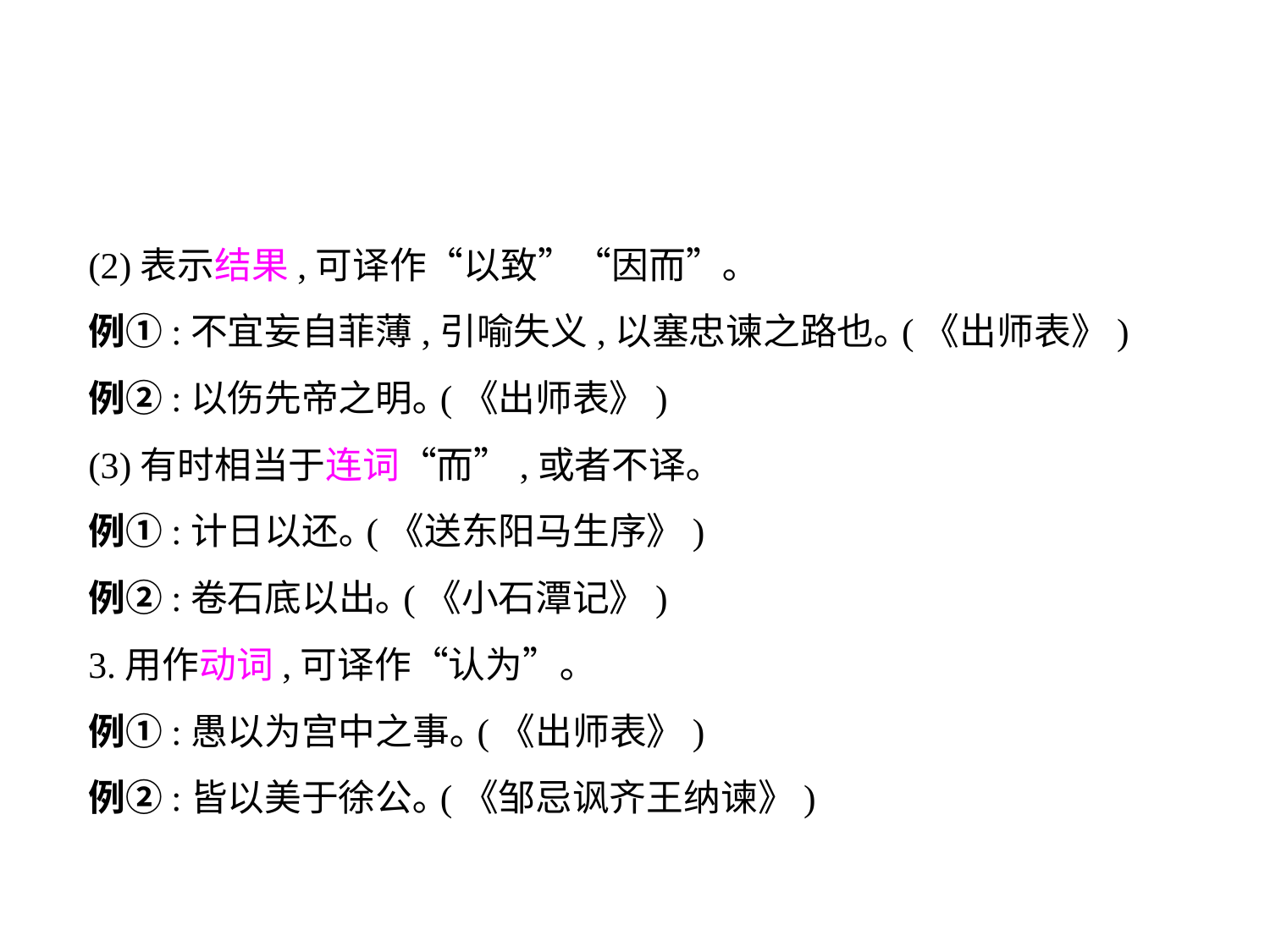

(2)表示结果,可译作“以致”“因而”｡
例①:不宜妄自菲薄,引喻失义,以塞忠谏之路也｡(《出师表》)
例②:以伤先帝之明｡(《出师表》)
(3)有时相当于连词“而”,或者不译｡
例①:计日以还｡(《送东阳马生序》)
例②:卷石底以出｡(《小石潭记》)
3.用作动词,可译作“认为”｡
例①:愚以为宫中之事｡(《出师表》)
例②:皆以美于徐公｡(《邹忌讽齐王纳谏》)